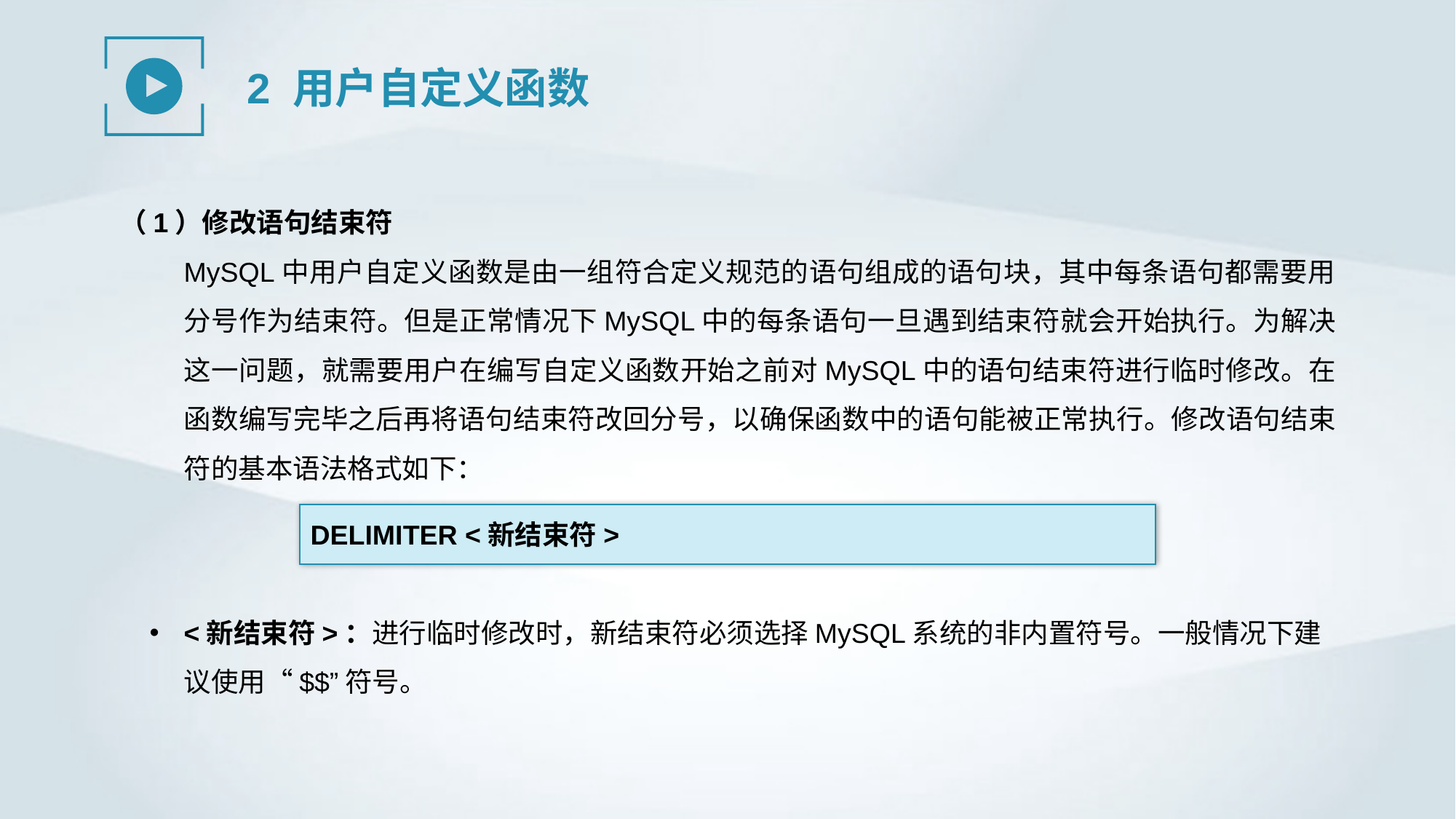

2 用户自定义函数
（1）修改语句结束符
MySQL中用户自定义函数是由一组符合定义规范的语句组成的语句块，其中每条语句都需要用分号作为结束符。但是正常情况下MySQL中的每条语句一旦遇到结束符就会开始执行。为解决这一问题，就需要用户在编写自定义函数开始之前对MySQL中的语句结束符进行临时修改。在函数编写完毕之后再将语句结束符改回分号，以确保函数中的语句能被正常执行。修改语句结束符的基本语法格式如下：
DELIMITER <新结束符>
<新结束符>：进行临时修改时，新结束符必须选择MySQL系统的非内置符号。一般情况下建议使用“$$”符号。